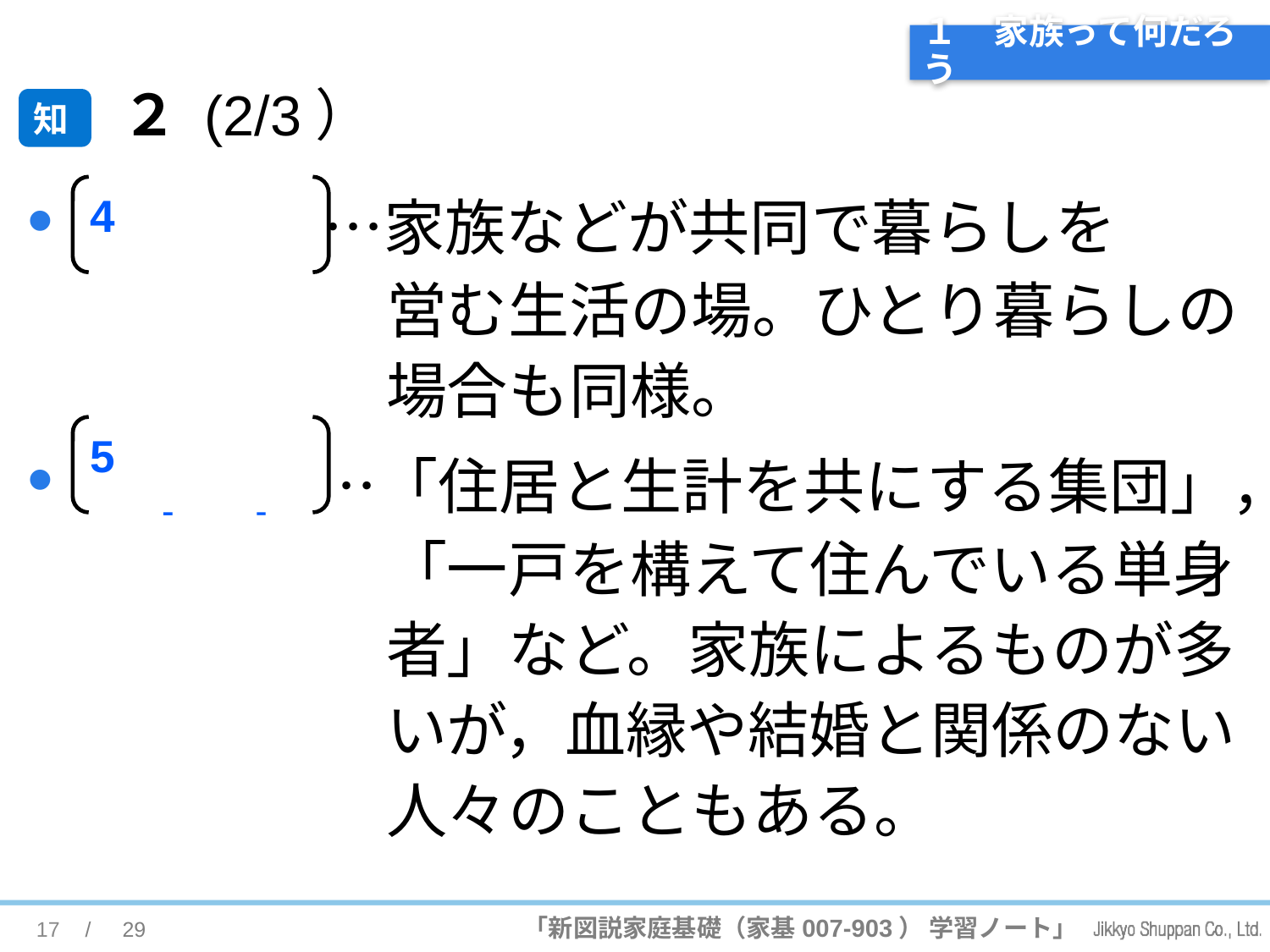

# １　家族って何だろう
２ (2/3）
知
 (4) 家庭 …家族などが共同で暮らしを
営む生活の場。ひとり暮らしの場合も同様。
 (5) 世帯 …「住居と生計を共にする集団」，
「一戸を構えて住んでいる単身者」など。家族によるものが多いが，血縁や結婚と関係のない人々のこともある。
4
5
17